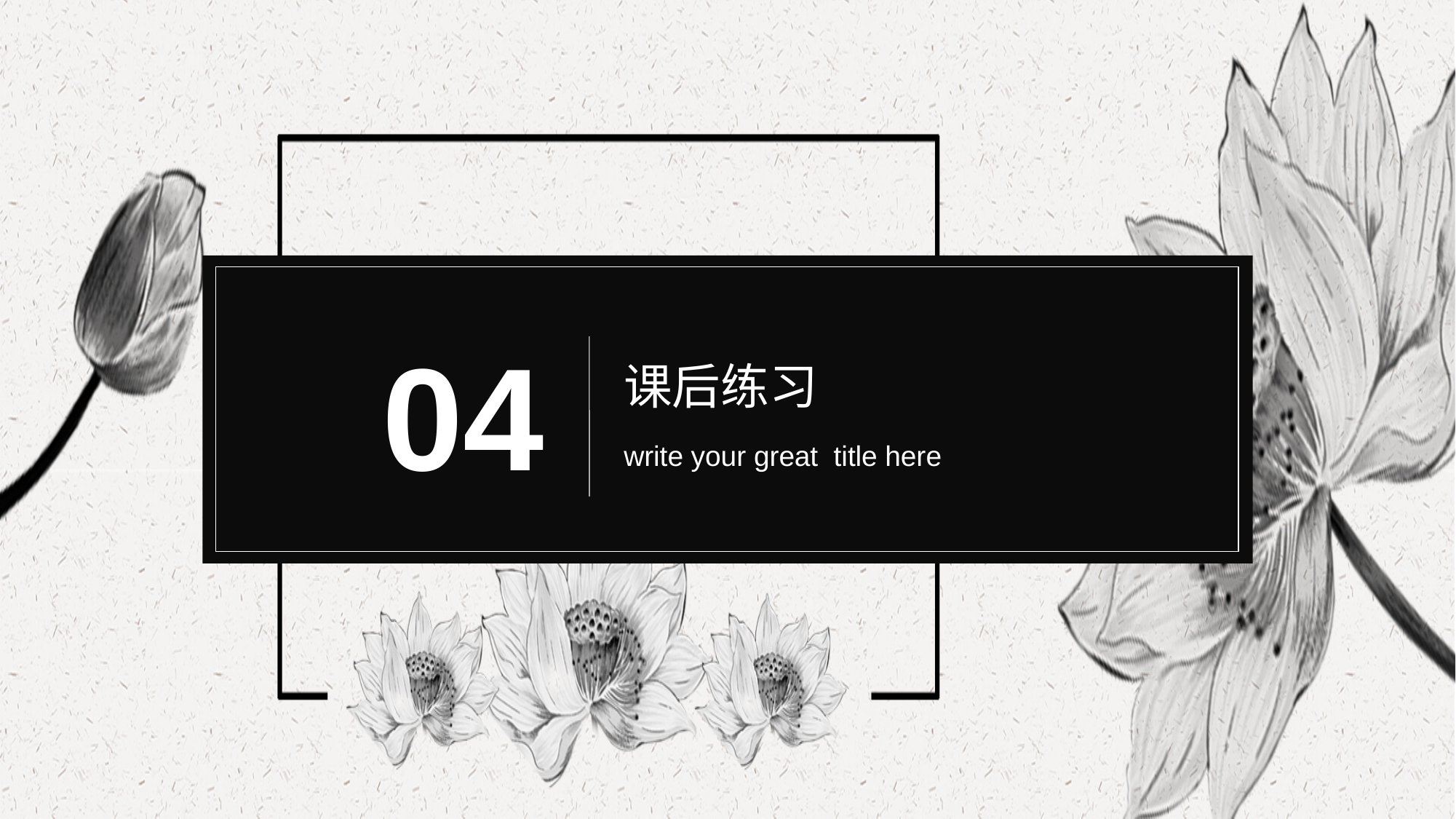

04

课后练习
write your great  title here